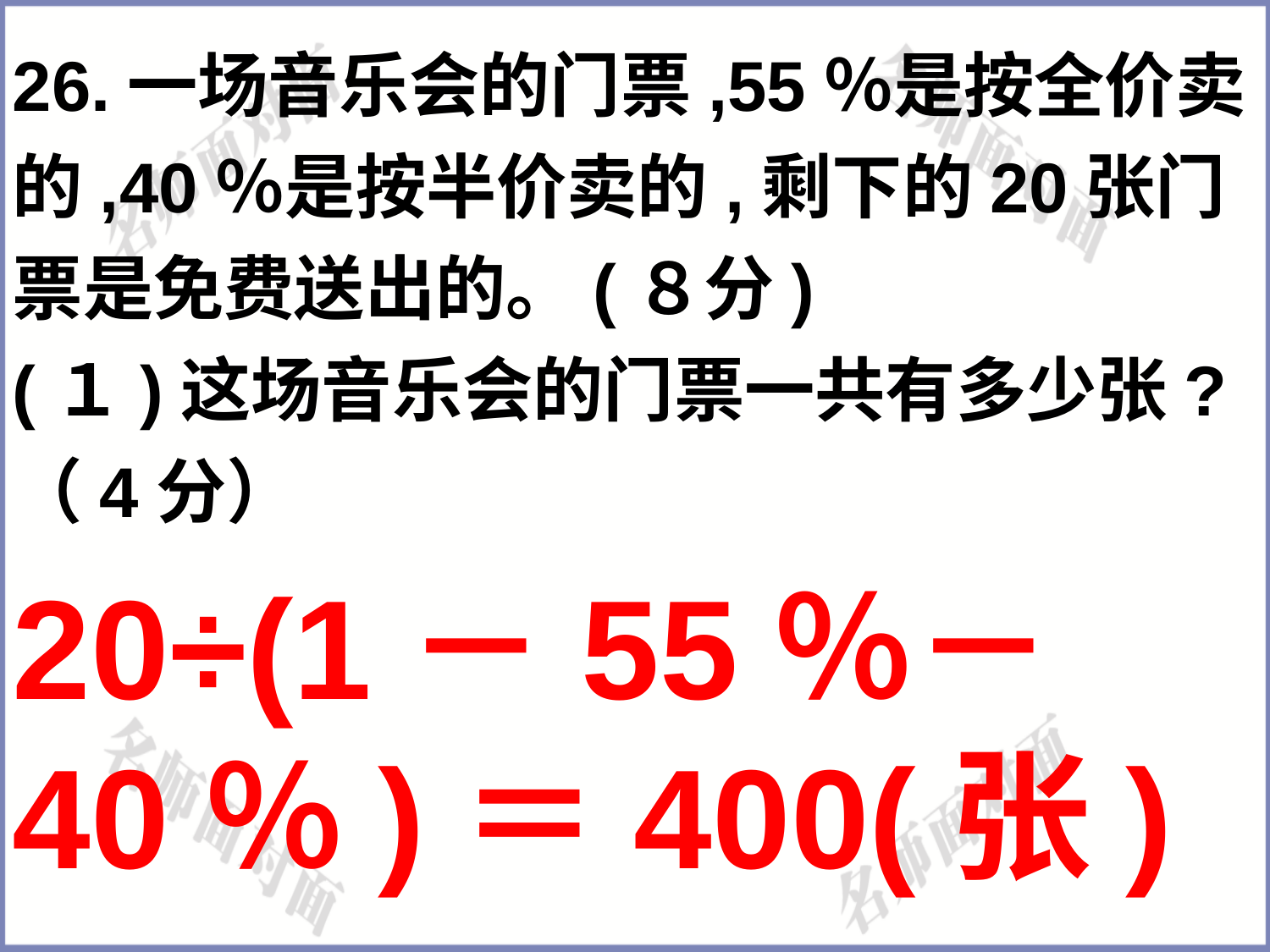

26.一场音乐会的门票,55％是按全价卖的,40％是按半价卖的,剩下的20张门票是免费送出的。(８分)
(１)这场音乐会的门票一共有多少张?（4分）
20÷(1－55％－
40％)＝400(张)